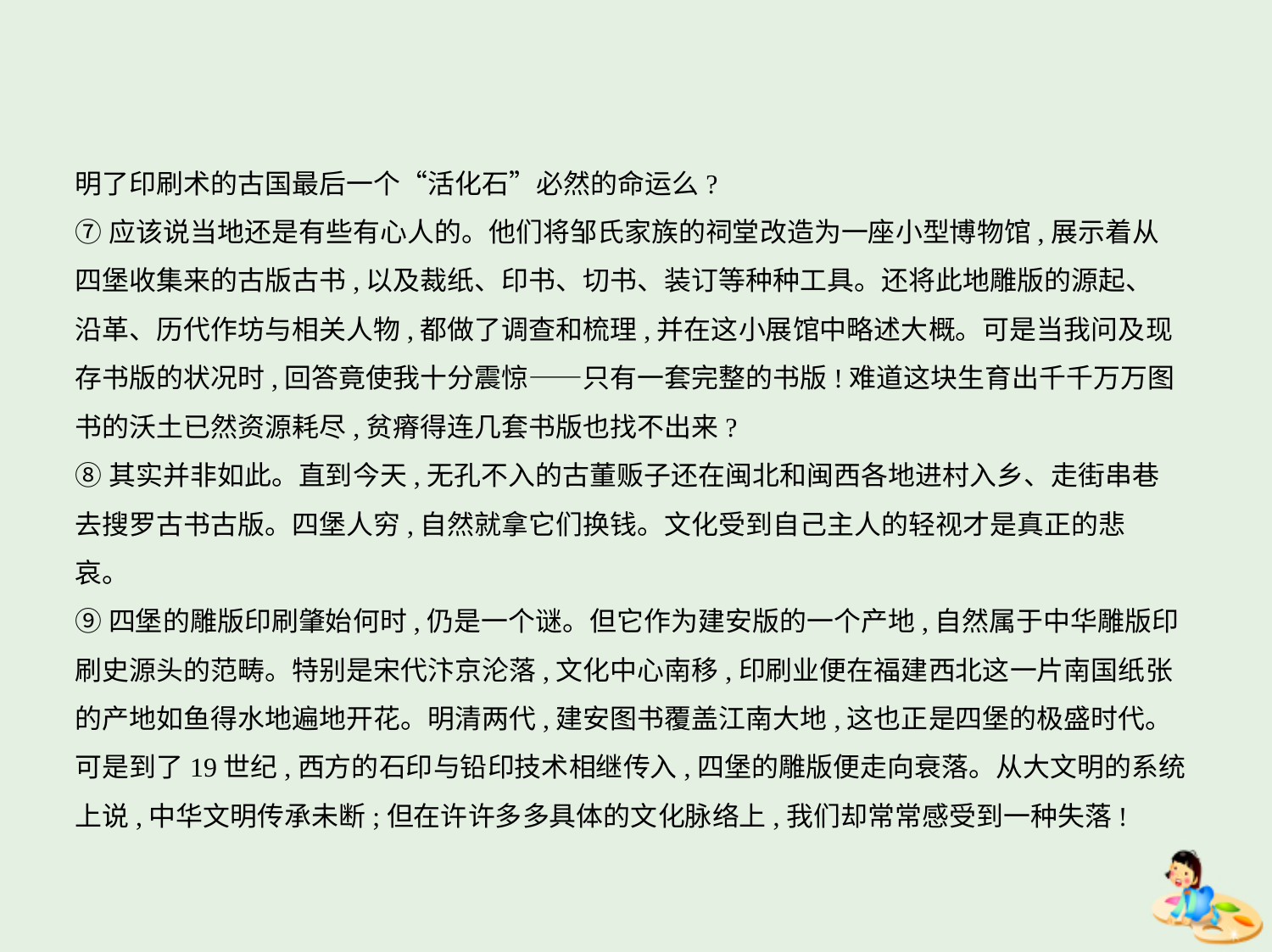

明了印刷术的古国最后一个“活化石”必然的命运么?
⑦应该说当地还是有些有心人的。他们将邹氏家族的祠堂改造为一座小型博物馆,展示着从
四堡收集来的古版古书,以及裁纸、印书、切书、装订等种种工具。还将此地雕版的源起、
沿革、历代作坊与相关人物,都做了调查和梳理,并在这小展馆中略述大概。可是当我问及现
存书版的状况时,回答竟使我十分震惊——只有一套完整的书版!难道这块生育出千千万万图
书的沃土已然资源耗尽,贫瘠得连几套书版也找不出来?
⑧其实并非如此。直到今天,无孔不入的古董贩子还在闽北和闽西各地进村入乡、走街串巷
去搜罗古书古版。四堡人穷,自然就拿它们换钱。文化受到自己主人的轻视才是真正的悲
哀。
⑨四堡的雕版印刷肇始何时,仍是一个谜。但它作为建安版的一个产地,自然属于中华雕版印
刷史源头的范畴。特别是宋代汴京沦落,文化中心南移,印刷业便在福建西北这一片南国纸张
的产地如鱼得水地遍地开花。明清两代,建安图书覆盖江南大地,这也正是四堡的极盛时代。
可是到了19世纪,西方的石印与铅印技术相继传入,四堡的雕版便走向衰落。从大文明的系统
上说,中华文明传承未断;但在许许多多具体的文化脉络上,我们却常常感受到一种失落!